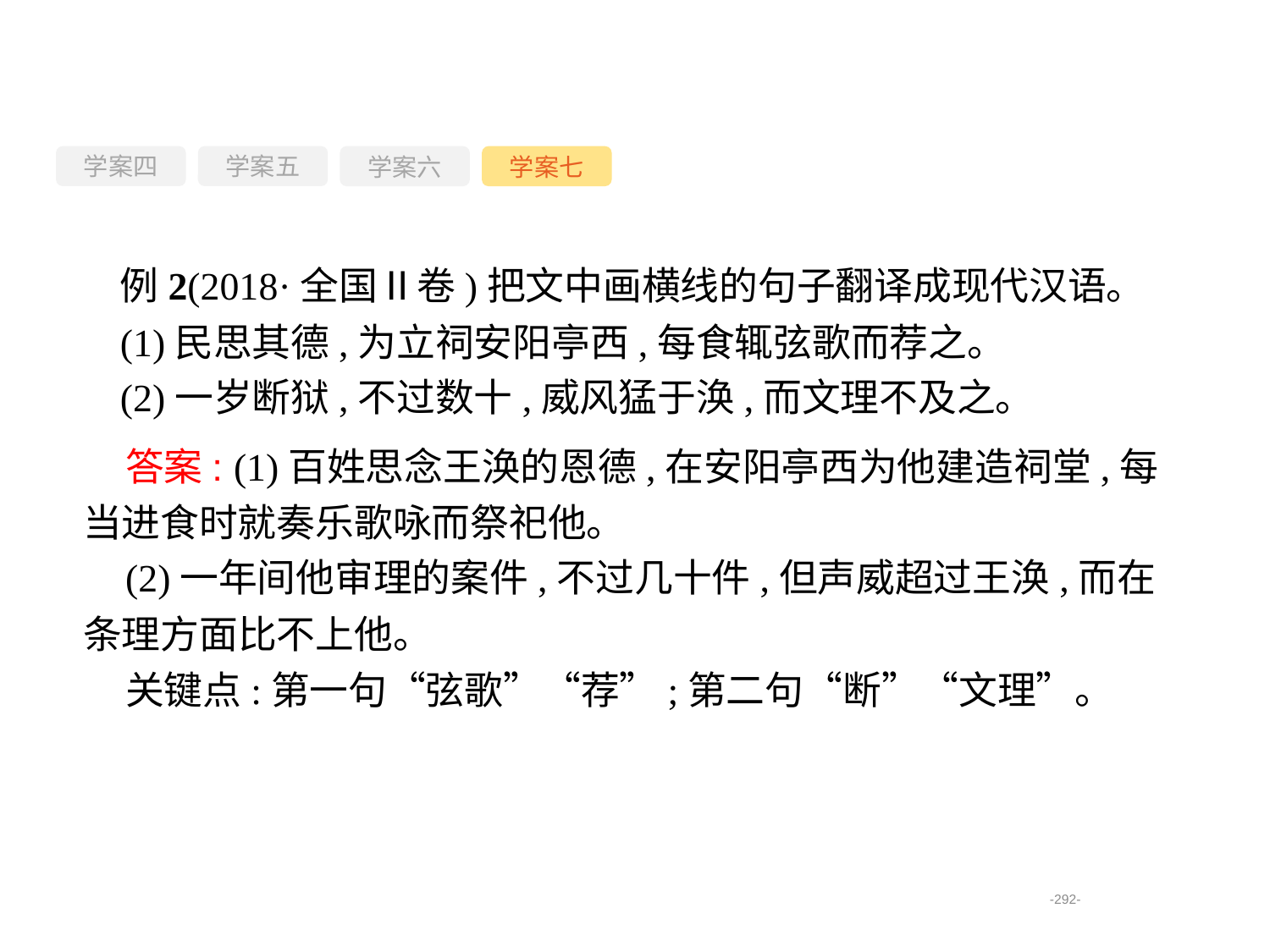

学案四
学案六
学案七
学案五
例2(2018·全国Ⅱ卷)把文中画横线的句子翻译成现代汉语。
(1)民思其德,为立祠安阳亭西,每食辄弦歌而荐之。
(2)一岁断狱,不过数十,威风猛于涣,而文理不及之。
答案: (1)百姓思念王涣的恩德,在安阳亭西为他建造祠堂,每当进食时就奏乐歌咏而祭祀他。
(2)一年间他审理的案件,不过几十件,但声威超过王涣,而在条理方面比不上他。
关键点:第一句“弦歌”“荐”;第二句“断”“文理”。
-292-